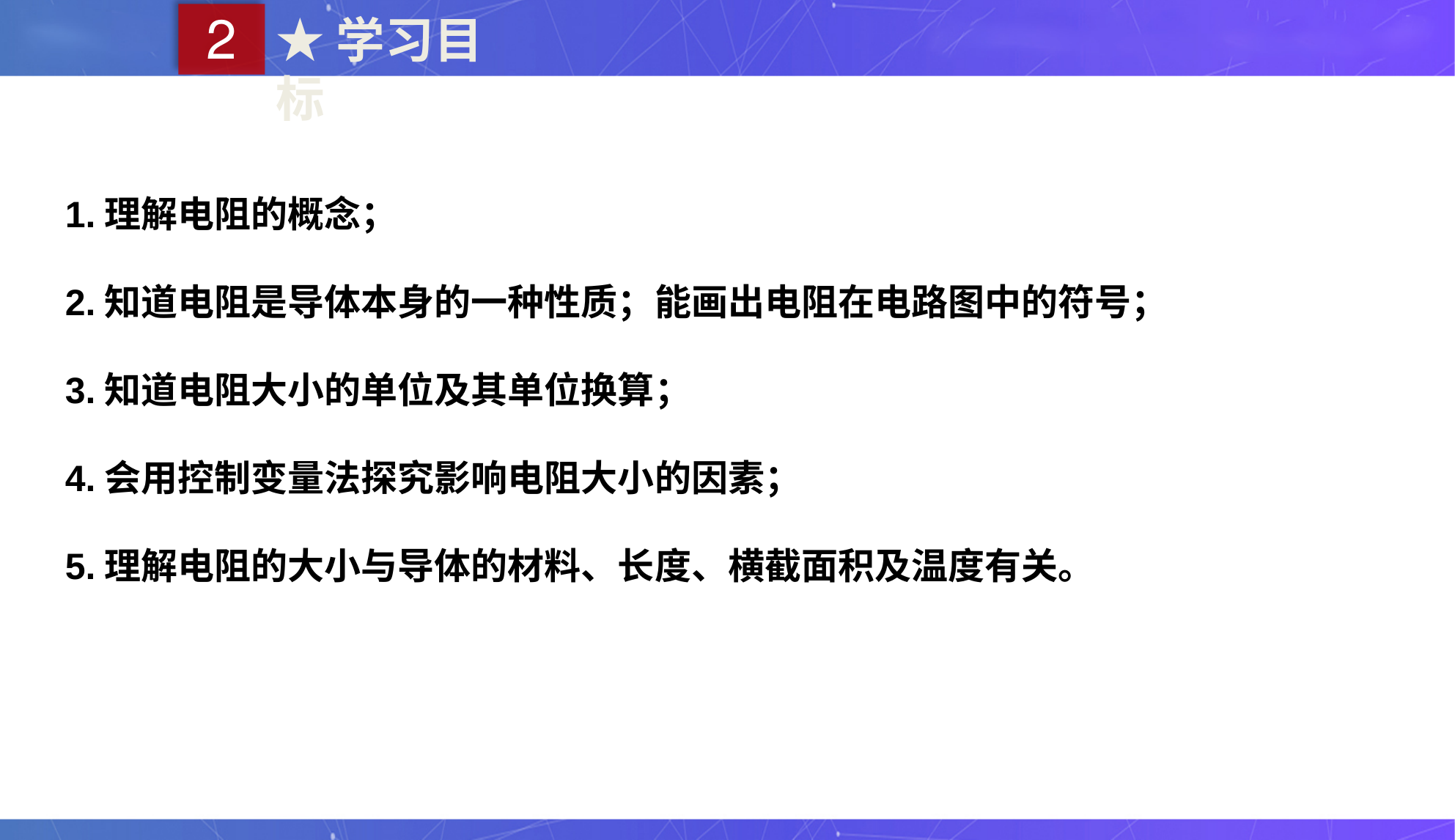

2
★学习目标
1.理解电阻的概念；
2.知道电阻是导体本身的一种性质；能画出电阻在电路图中的符号；
3.知道电阻大小的单位及其单位换算；
4.会用控制变量法探究影响电阻大小的因素；
5.理解电阻的大小与导体的材料、长度、横截面积及温度有关。